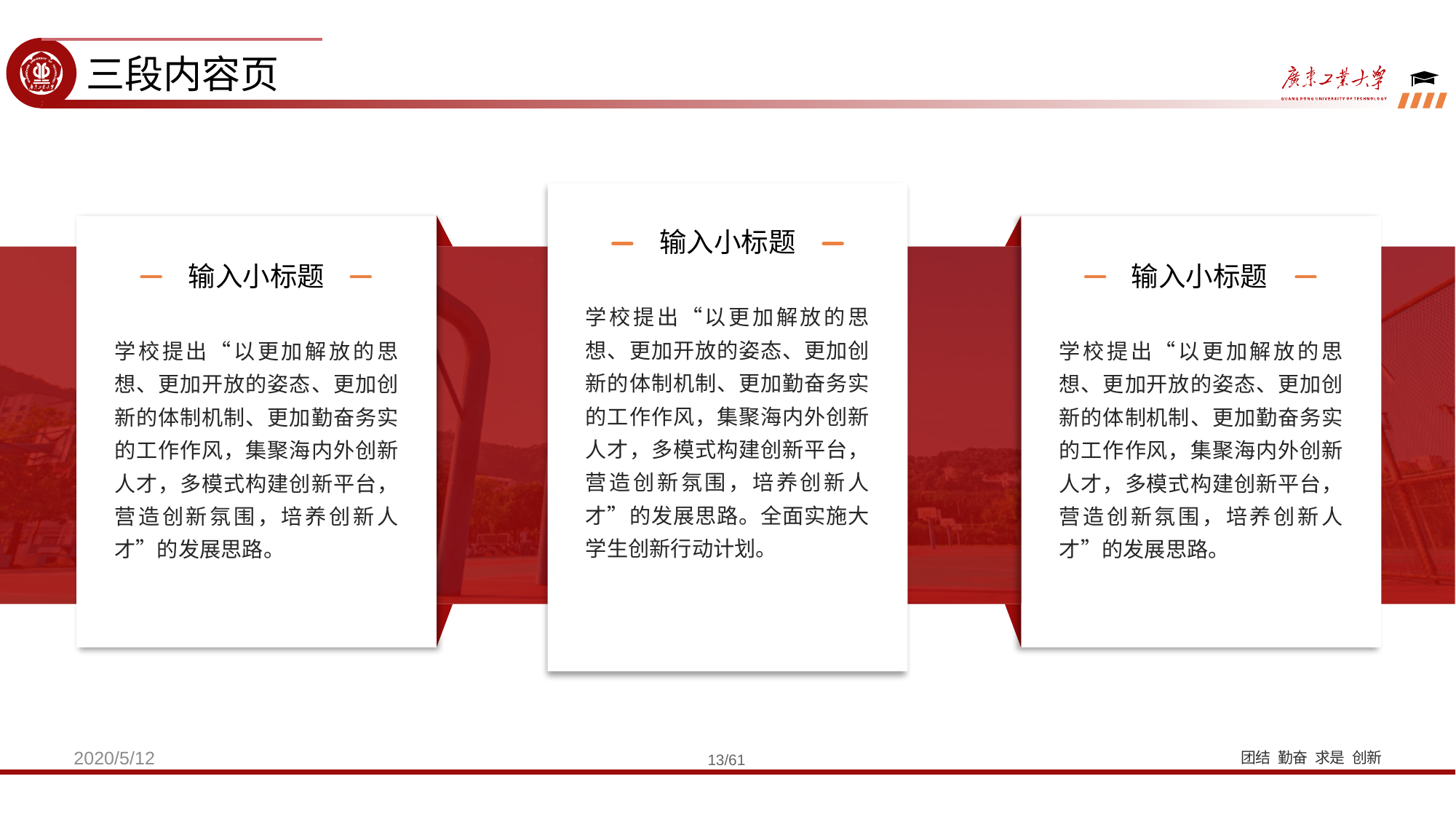

三段内容页

输入小标题

输入小标题
输入小标题
学校提出“以更加解放的思想、更加开放的姿态、更加创新的体制机制、更加勤奋务实的工作作风，集聚海内外创新人才，多模式构建创新平台，营造创新氛围，培养创新人才”的发展思路。全面实施大学生创新行动计划。
学校提出“以更加解放的思想、更加开放的姿态、更加创新的体制机制、更加勤奋务实的工作作风，集聚海内外创新人才，多模式构建创新平台，营造创新氛围，培养创新人才”的发展思路。
学校提出“以更加解放的思想、更加开放的姿态、更加创新的体制机制、更加勤奋务实的工作作风，集聚海内外创新人才，多模式构建创新平台，营造创新氛围，培养创新人才”的发展思路。